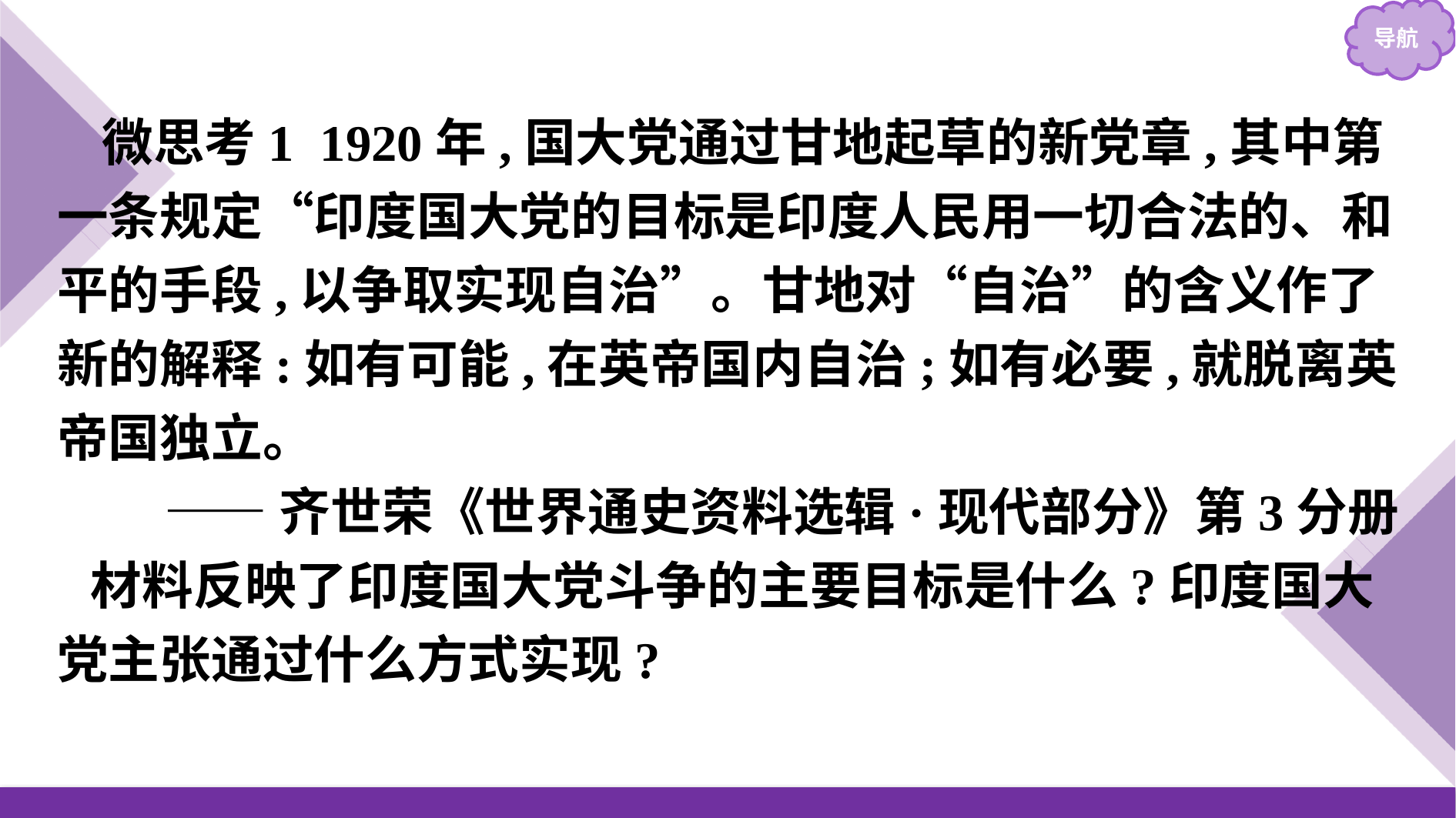

微思考1  1920年,国大党通过甘地起草的新党章,其中第一条规定“印度国大党的目标是印度人民用一切合法的、和平的手段,以争取实现自治”。甘地对“自治”的含义作了新的解释:如有可能,在英帝国内自治;如有必要,就脱离英帝国独立。
——齐世荣《世界通史资料选辑·现代部分》第3分册
材料反映了印度国大党斗争的主要目标是什么?印度国大党主张通过什么方式实现?